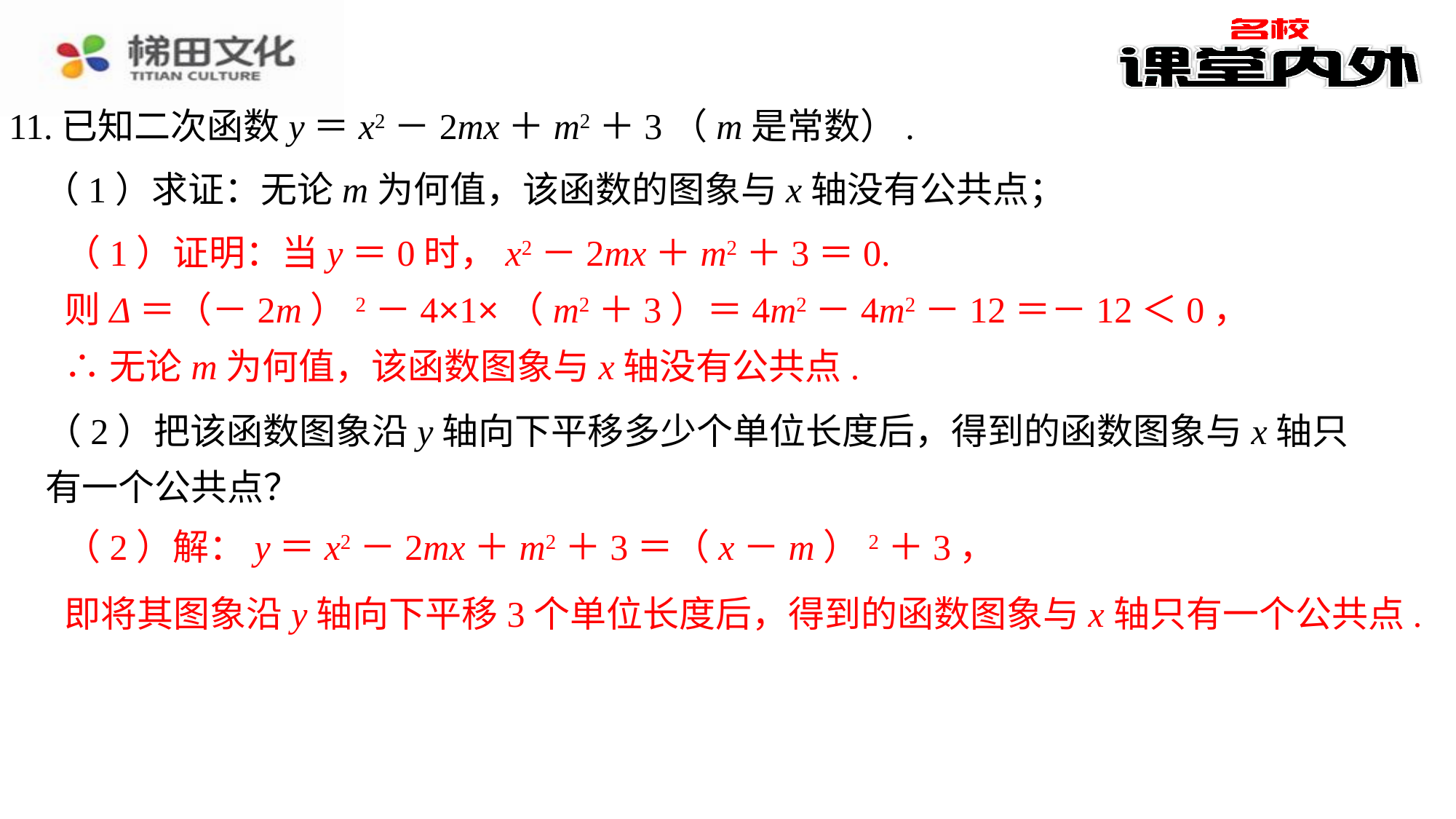

11.已知二次函数y＝x2－2mx＋m2＋3（m是常数）.
（1）求证：无论m为何值，该函数的图象与x轴没有公共点；
（1）证明：当y＝0时，x2－2mx＋m2＋3＝0.
（1）证明：当y＝0时，x2－2mx＋m2＋3＝0.⁠
则Δ＝（－2m）2－4×1×（m2＋3）＝4m2－4m2－12＝－12＜0，⁠
∴无论m为何值，该函数图象与x轴没有公共点.⁠
则Δ＝（－2m）2－4×1×（m2＋3）＝4m2－4m2－12＝－12＜0，
∴无论m为何值，该函数图象与x轴没有公共点.
（2）把该函数图象沿y轴向下平移多少个单位长度后，得到的函数图象与x轴只有一个公共点？
（2）解：y＝x2－2mx＋m2＋3＝（x－m）2＋3，⁠
即将其图象沿y轴向下平移3个单位长度后，得到的函数图象与x轴只有一个公共点.⁠
（2）解：y＝x2－2mx＋m2＋3＝（x－m）2＋3，
即将其图象沿y轴向下平移3个单位长度后，得到的函数图象与x轴只有一个公共点.